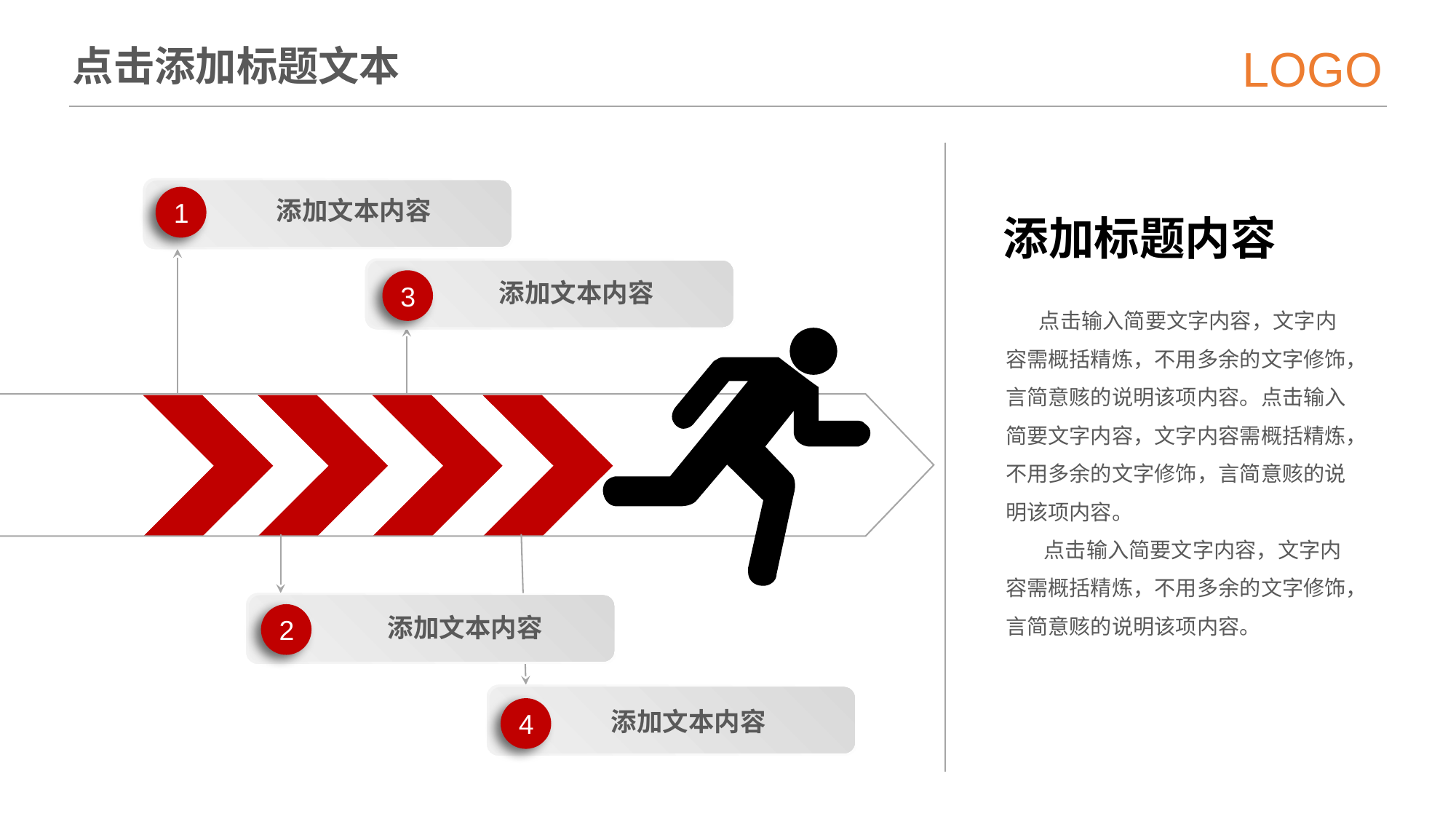

LOGO
点击添加标题文本

1
添加文本内容
添加标题内容

3
添加文本内容
      点击输入简要文字内容，文字内容需概括精炼，不用多余的文字修饰，言简意赅的说明该项内容。点击输入简要文字内容，文字内容需概括精炼，不用多余的文字修饰，言简意赅的说明该项内容。
       点击输入简要文字内容，文字内容需概括精炼，不用多余的文字修饰，言简意赅的说明该项内容。

2
添加文本内容

4
添加文本内容